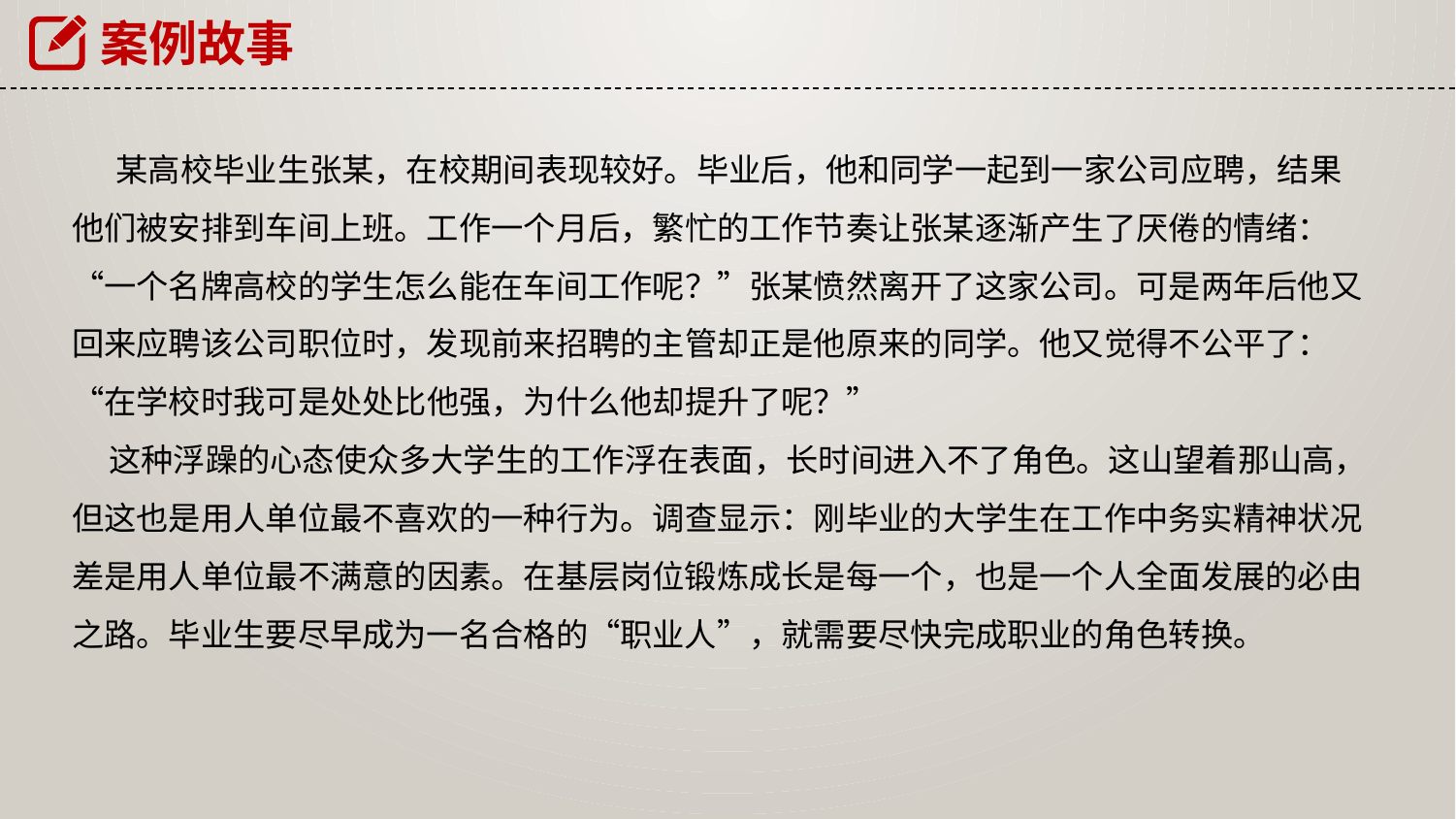

案例故事

     某高校毕业生张某，在校期间表现较好。毕业后，他和同学一起到一家公司应聘，结果他们被安排到车间上班。工作一个月后，繁忙的工作节奏让张某逐渐产生了厌倦的情绪：“一个名牌高校的学生怎么能在车间工作呢？”张某愤然离开了这家公司。可是两年后他又回来应聘该公司职位时，发现前来招聘的主管却正是他原来的同学。他又觉得不公平了：“在学校时我可是处处比他强，为什么他却提升了呢？”
    这种浮躁的心态使众多大学生的工作浮在表面，长时间进入不了角色。这山望着那山高，但这也是用人单位最不喜欢的一种行为。调查显示：刚毕业的大学生在工作中务实精神状况差是用人单位最不满意的因素。在基层岗位锻炼成长是每一个，也是一个人全面发展的必由之路。毕业生要尽早成为一名合格的“职业人”，就需要尽快完成职业的角色转换。
9